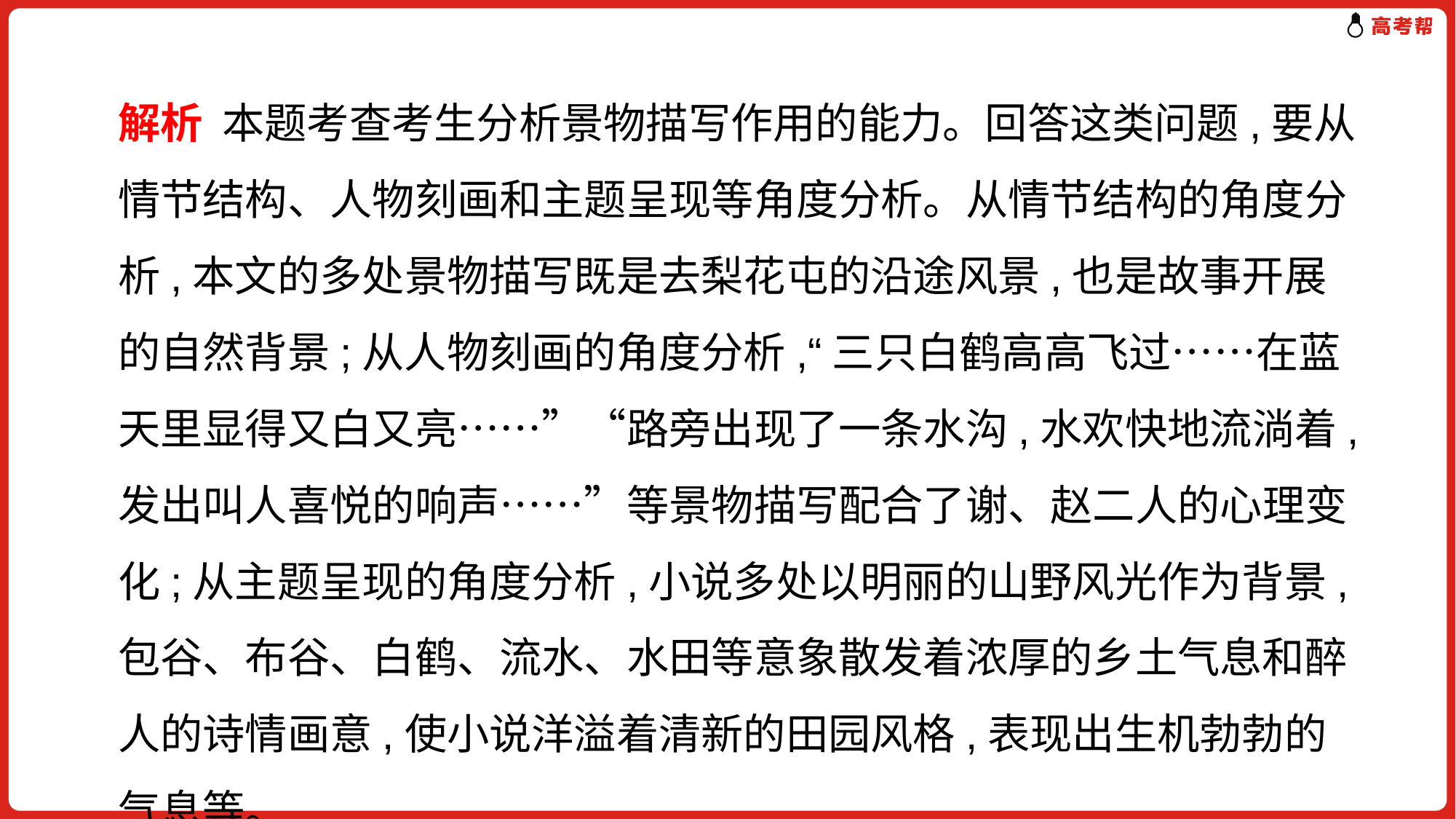

解析  本题考查考生分析景物描写作用的能力。回答这类问题,要从情节结构、人物刻画和主题呈现等角度分析。从情节结构的角度分析,本文的多处景物描写既是去梨花屯的沿途风景,也是故事开展的自然背景;从人物刻画的角度分析,“三只白鹤高高飞过……在蓝天里显得又白又亮……”“路旁出现了一条水沟,水欢快地流淌着,发出叫人喜悦的响声……”等景物描写配合了谢、赵二人的心理变化;从主题呈现的角度分析,小说多处以明丽的山野风光作为背景,包谷、布谷、白鹤、流水、水田等意象散发着浓厚的乡土气息和醉人的诗情画意,使小说洋溢着清新的田园风格,表现出生机勃勃的气息等。